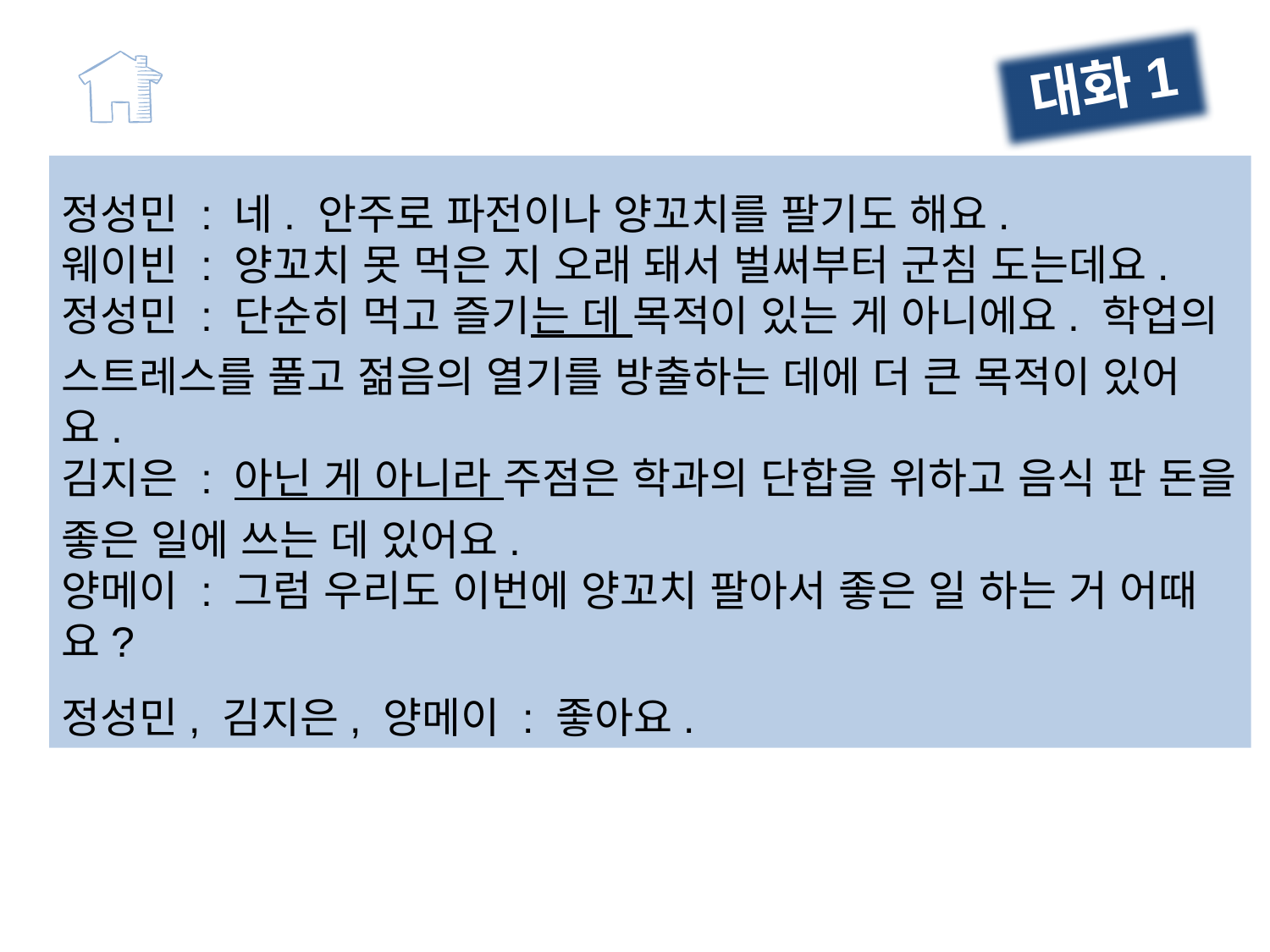

대화1

정성민 : 네. 안주로 파전이나 양꼬치를 팔기도 해요.
웨이빈 : 양꼬치 못 먹은 지 오래 돼서 벌써부터 군침 도는데요. 정성민 : 단순히 먹고 즐기는 데 목적이 있는 게 아니에요. 학업의 스트레스를 풀고 젊음의 열기를 방출하는 데에 더 큰 목적이 있어요.
김지은 : 아닌 게 아니라 주점은 학과의 단합을 위하고 음식 판 돈을 좋은 일에 쓰는 데 있어요.
양메이 : 그럼 우리도 이번에 양꼬치 팔아서 좋은 일 하는 거 어때요?
정성민, 김지은, 양메이 : 좋아요.